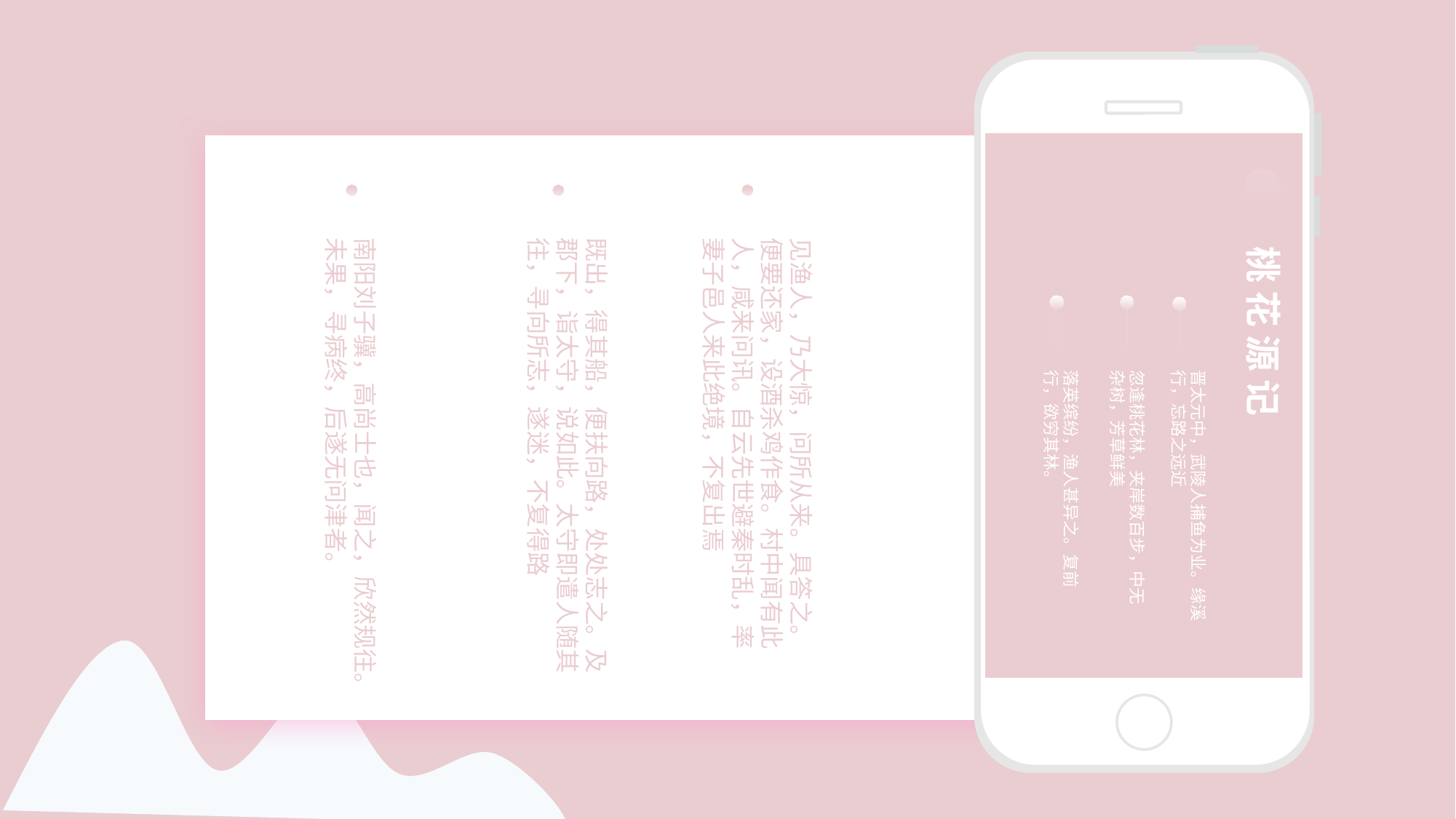

南阳刘子骥，高尚士也，闻之，欣然规往。未果，寻病终，后遂无问津者。
既出，得其船，便扶向路，处处志之。及郡下，诣太守，说如此。太守即遣人随其往，寻向所志，遂迷，不复得路
见渔人，乃大惊，问所从来。具答之。便要还家，设酒杀鸡作食。村中闻有此人，咸来问讯。自云先世避秦时乱，率妻子邑人来此绝境，不复出焉
桃 花 源 记

落英缤纷，渔人甚异之。复前行，欲穷其林。
忽逢桃花林，夹岸数百步，中无杂树，芳草鲜美
晋太元中，武陵人捕鱼为业。缘溪行，忘路之远近